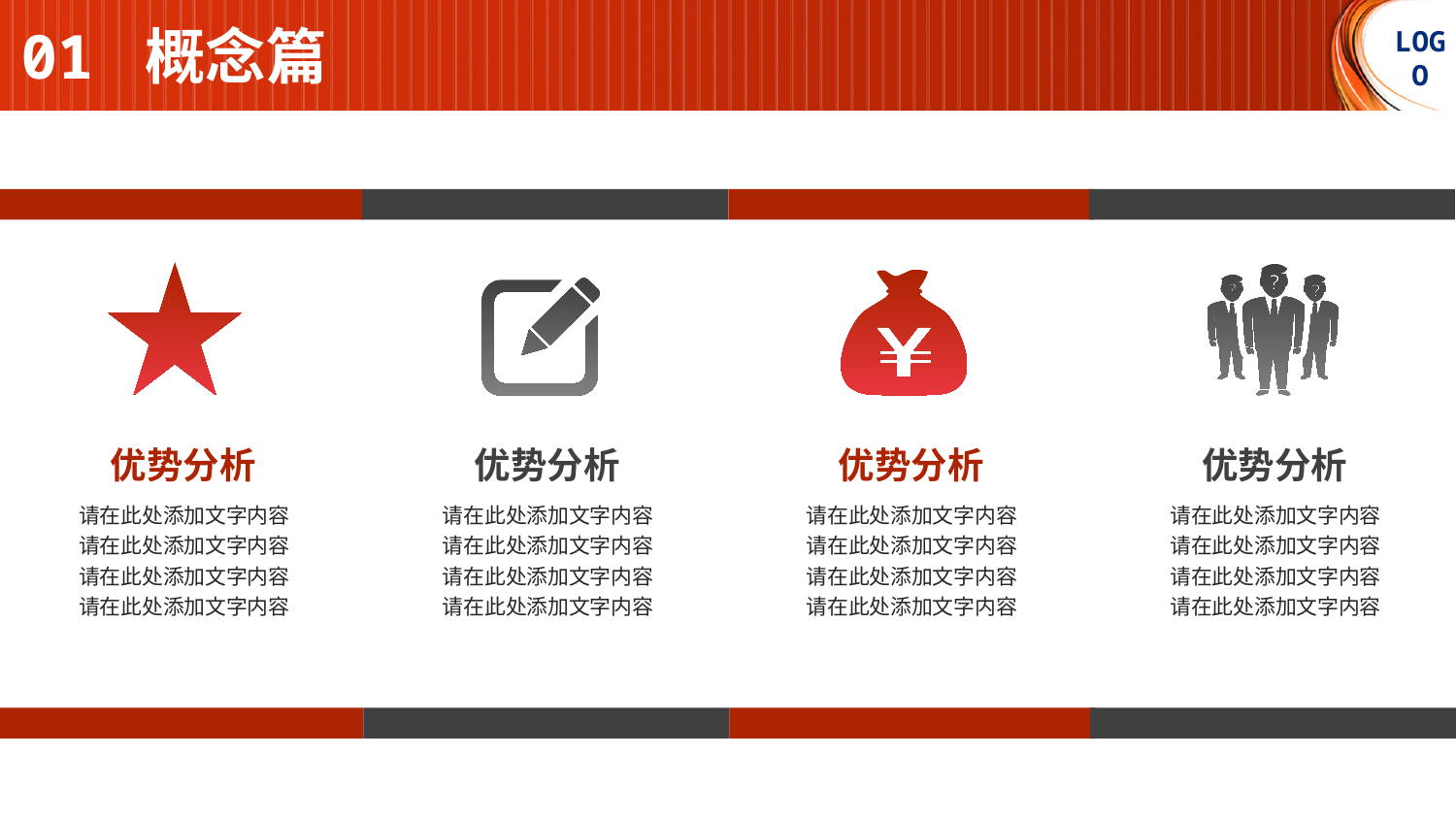

01 概念篇
LOGO

优势分析
优势分析
优势分析
优势分析
请在此处添加文字内容
请在此处添加文字内容
请在此处添加文字内容
请在此处添加文字内容
请在此处添加文字内容
请在此处添加文字内容
请在此处添加文字内容
请在此处添加文字内容
请在此处添加文字内容
请在此处添加文字内容
请在此处添加文字内容
请在此处添加文字内容
请在此处添加文字内容
请在此处添加文字内容
请在此处添加文字内容
请在此处添加文字内容